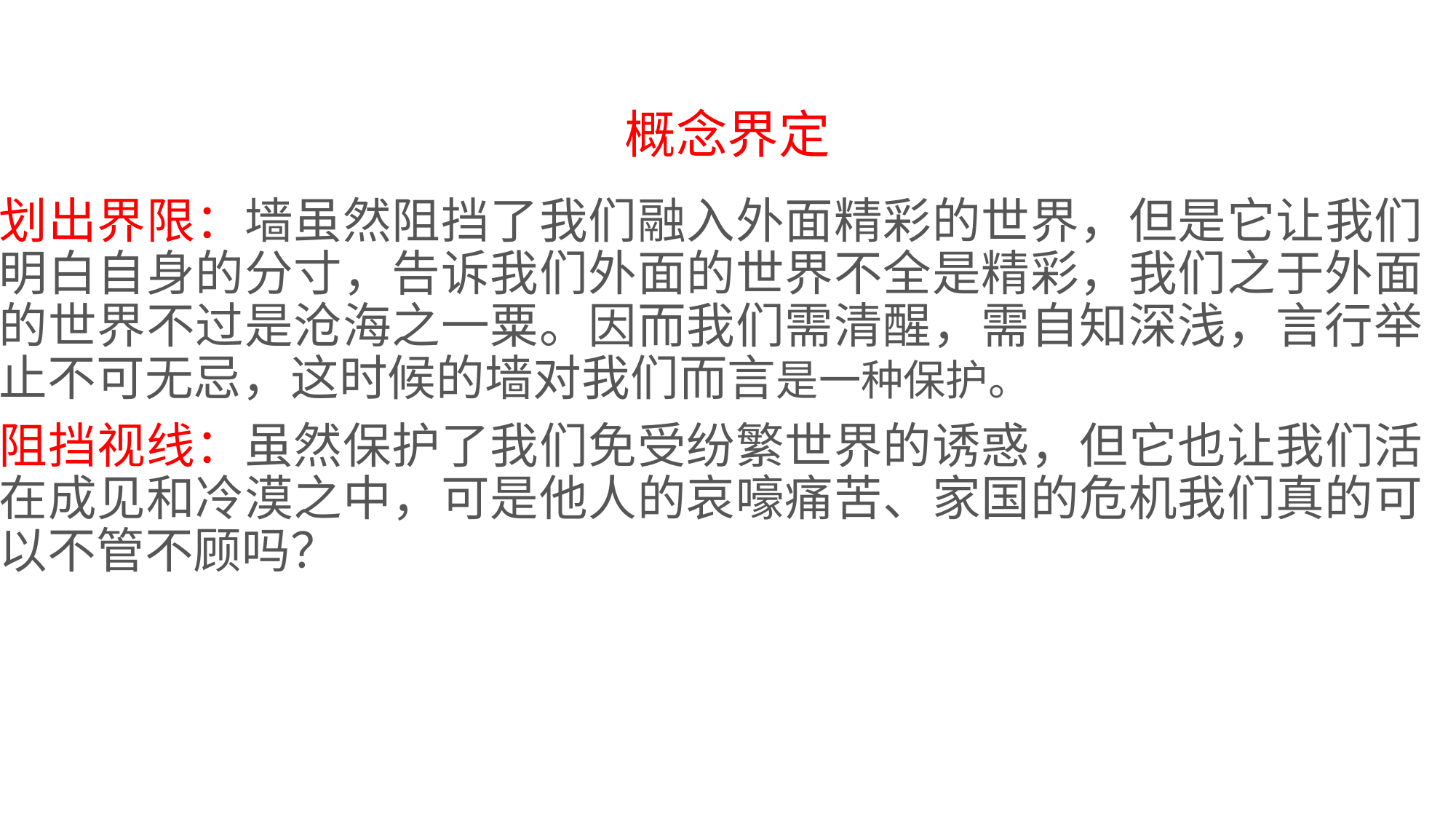

# 概念界定
划出界限：墙虽然阻挡了我们融入外面精彩的世界，但是它让我们明白自身的分寸，告诉我们外面的世界不全是精彩，我们之于外面的世界不过是沧海之一粟。因而我们需清醒，需自知深浅，言行举止不可无忌，这时候的墙对我们而言是一种保护。
阻挡视线：虽然保护了我们免受纷繁世界的诱惑，但它也让我们活在成见和冷漠之中，可是他人的哀嚎痛苦、家国的危机我们真的可以不管不顾吗？